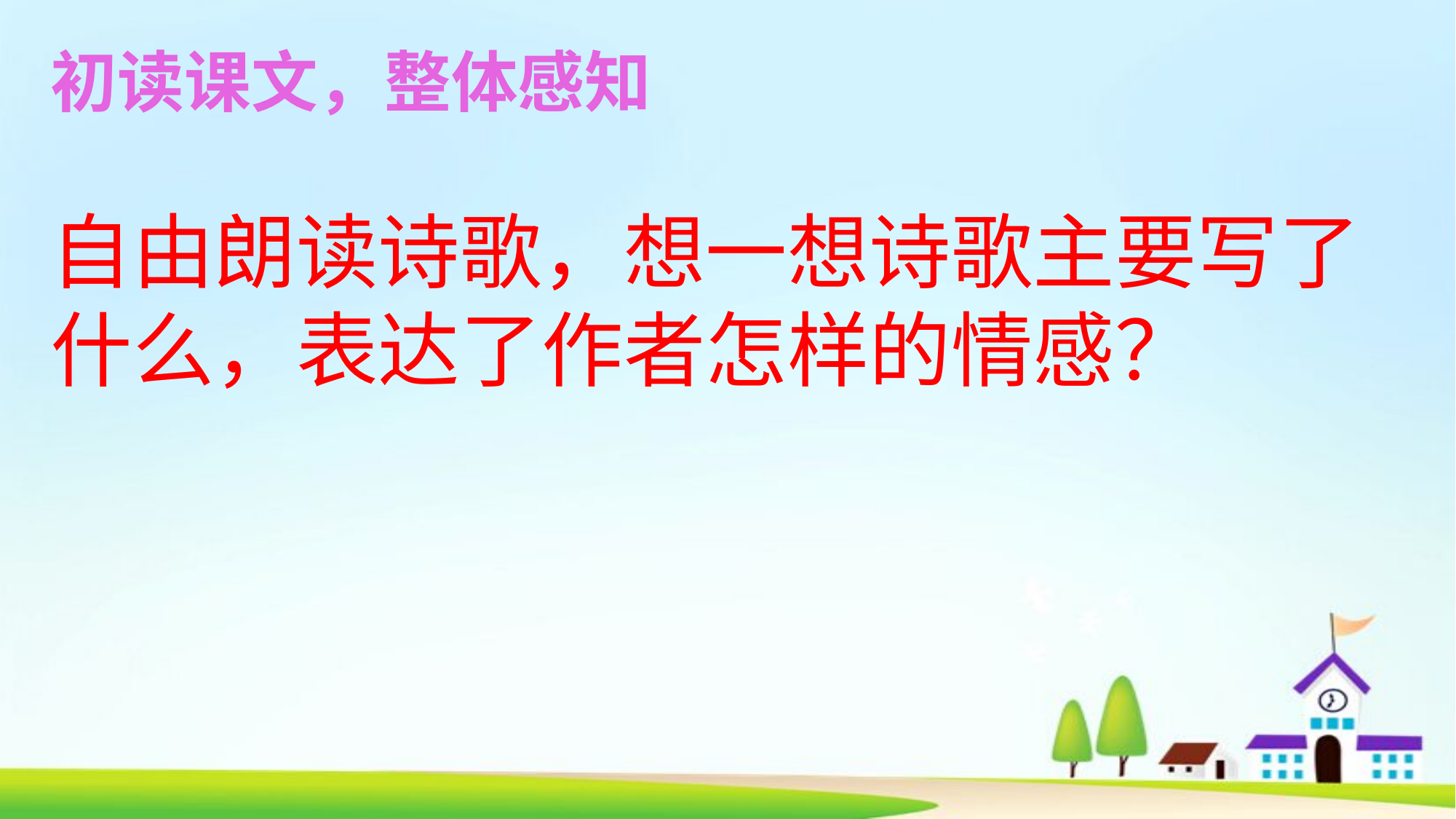

初读课文，整体感知
自由朗读诗歌，想一想诗歌主要写了什么，表达了作者怎样的情感？